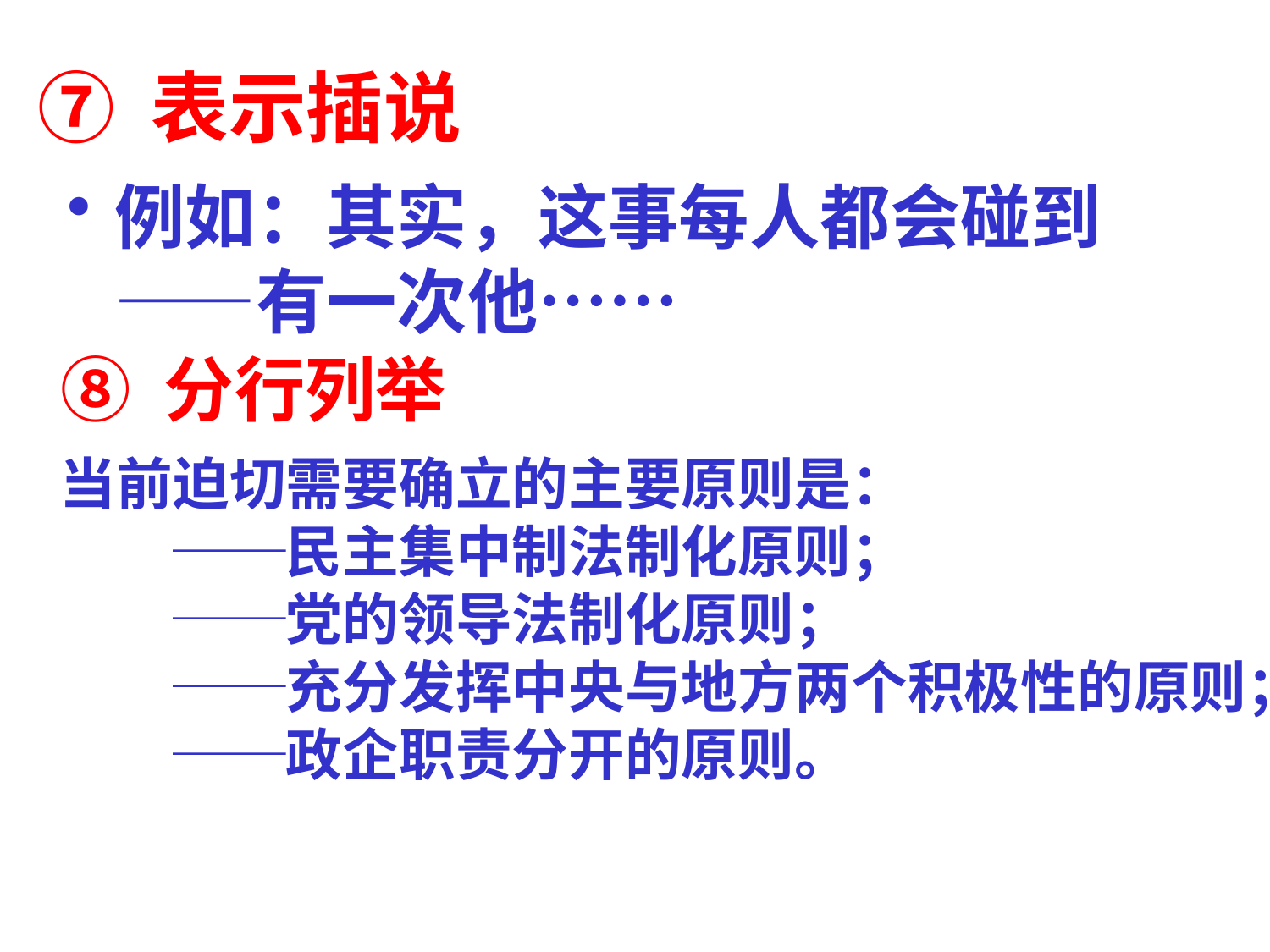

# ⑦ 表示插说
例如：其实，这事每人都会碰到——有一次他……
⑧ 分行列举
当前迫切需要确立的主要原则是：
　　──民主集中制法制化原则；
　　──党的领导法制化原则；
　　──充分发挥中央与地方两个积极性的原则；
　　──政企职责分开的原则。